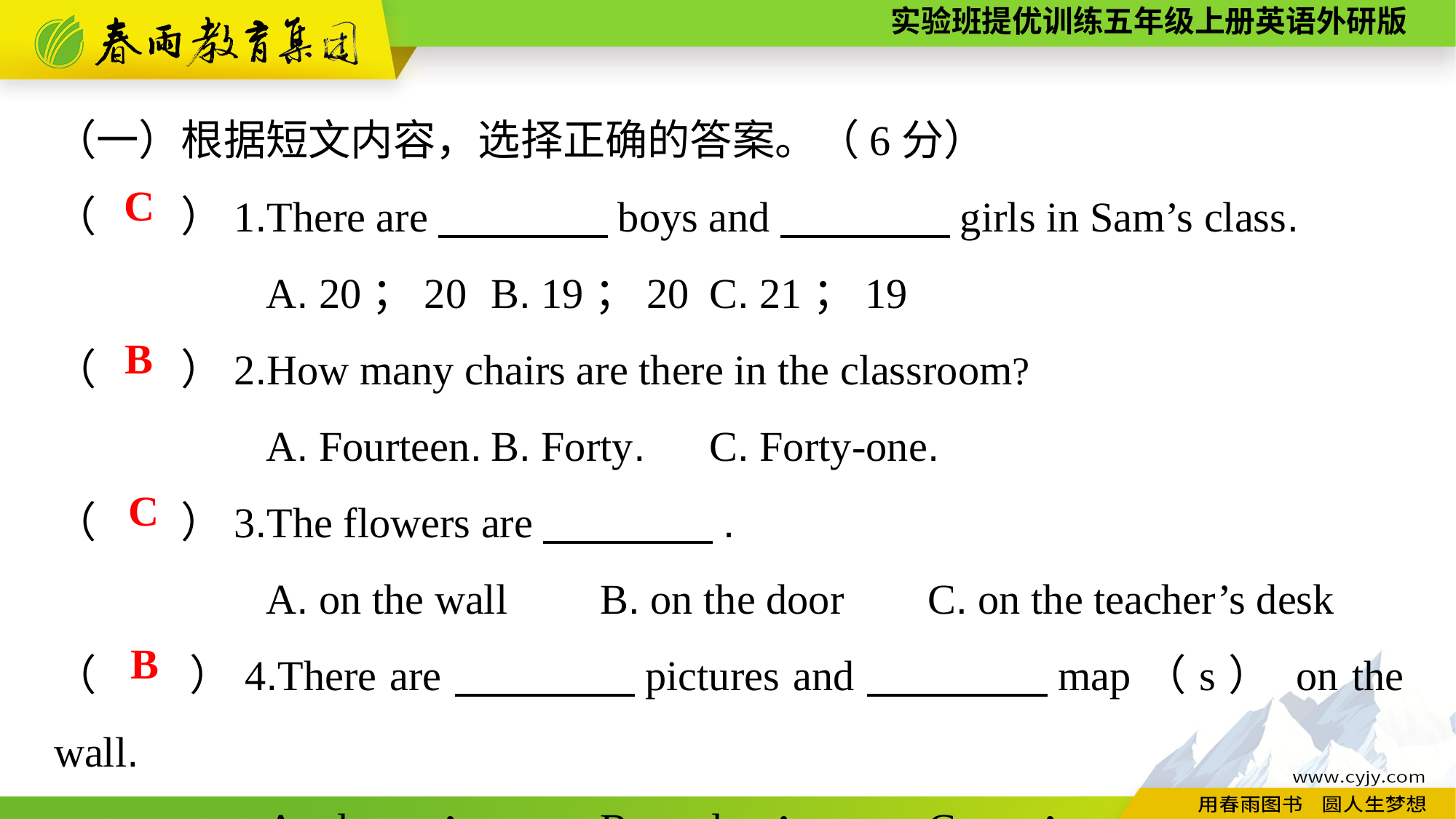

（一）根据短文内容，选择正确的答案。（6分）
（　　）1.There are　　　　boys and　　　　girls in Sam’s class.
A. 20；20	B. 19；20	C. 21；19
（　　）2.How many chairs are there in the classroom?
A. Fourteen.	B. Forty.	C. Forty-one.
（　　）3.The flowers are　　　　.
A. on the wall	B. on the door	C. on the teacher’s desk
（　　）4.There are　　　　pictures and　　　　map（s） on the wall.
A. eleven；a	B. twelve；a	C. ten；two
C
B
C
B